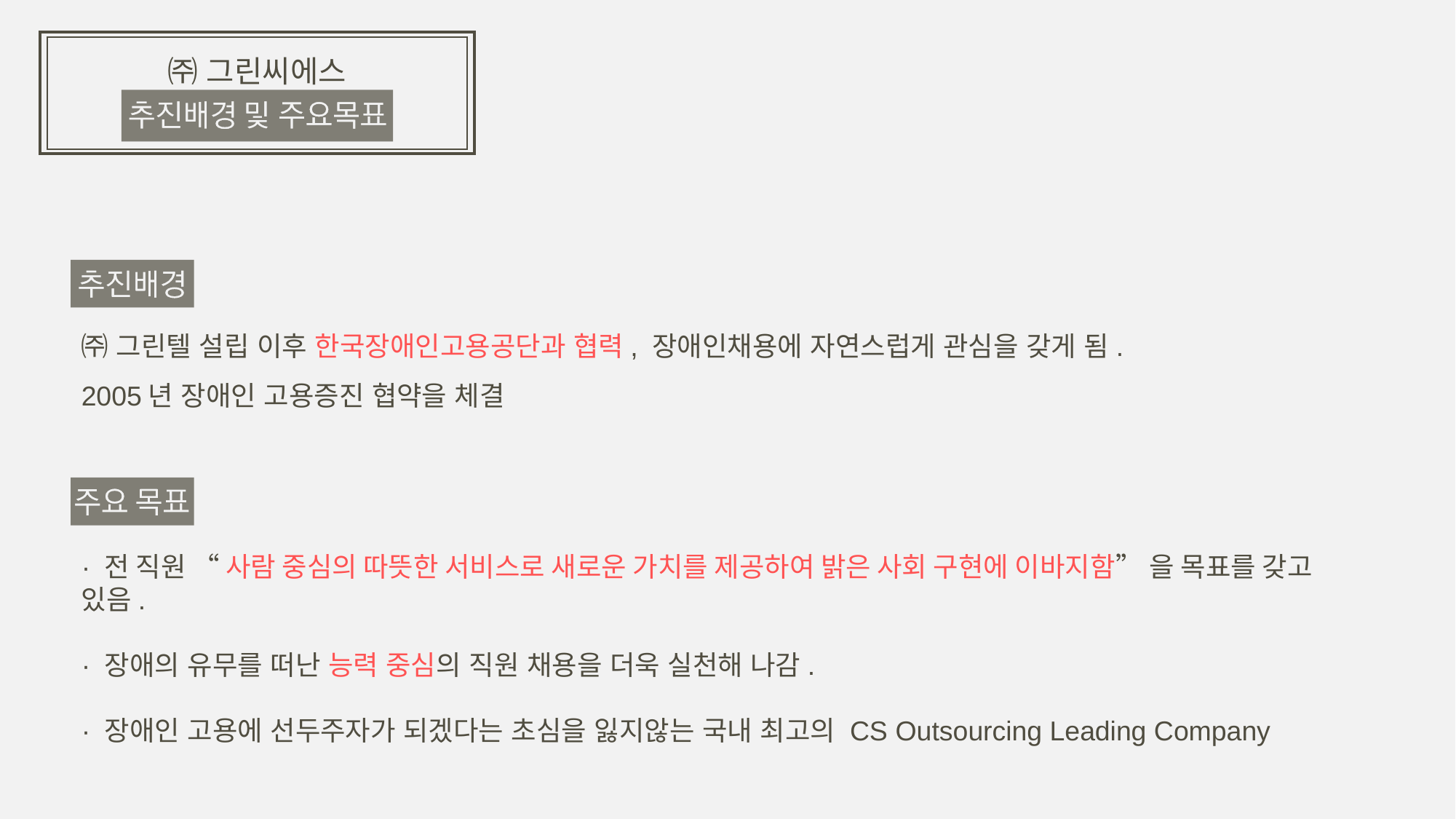

㈜ 그린씨에스

㈜ 그린텔 설립 이후 한국장애인고용공단과 협력, 장애인채용에 자연스럽게 관심을 갖게 됨.
2005년 장애인 고용증진 협약을 체결

· 전 직원 “ 사람 중심의 따뜻한 서비스로 새로운 가치를 제공하여 밝은 사회 구현에 이바지함” 을 목표를 갖고 있음.
· 장애의 유무를 떠난 능력 중심의 직원 채용을 더욱 실천해 나감.
· 장애인 고용에 선두주자가 되겠다는 초심을 잃지않는 국내 최고의 CS Outsourcing Leading Company